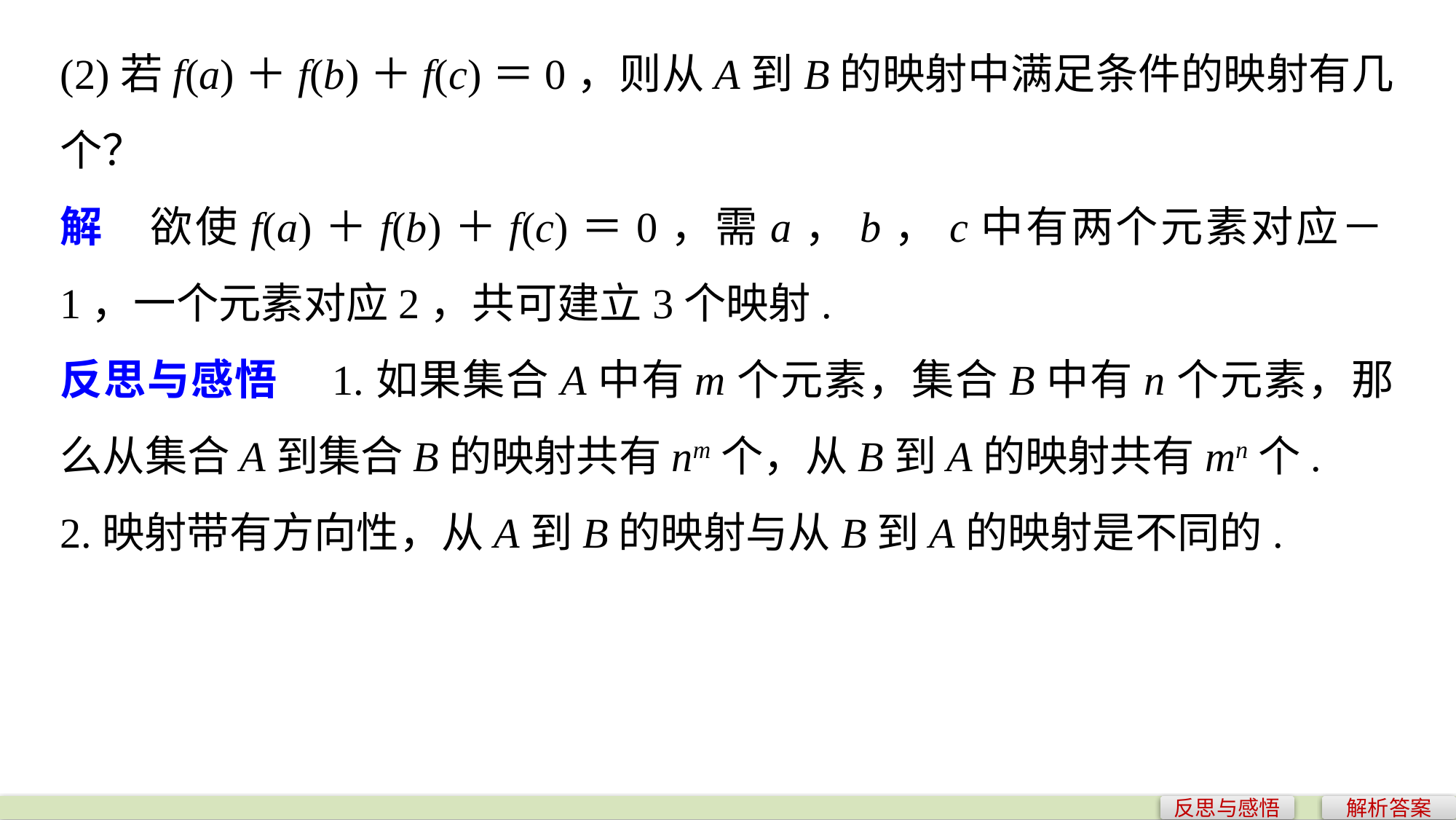

(2)若f(a)＋f(b)＋f(c)＝0，则从A到B的映射中满足条件的映射有几个？
解　欲使f(a)＋f(b)＋f(c)＝0，需a，b，c中有两个元素对应－1，一个元素对应2，共可建立3个映射.
反思与感悟　1.如果集合A中有m个元素，集合B中有n个元素，那么从集合A到集合B的映射共有nm个，从B到A的映射共有mn个.
2.映射带有方向性，从A到B的映射与从B到A的映射是不同的.
反思与感悟
解析答案